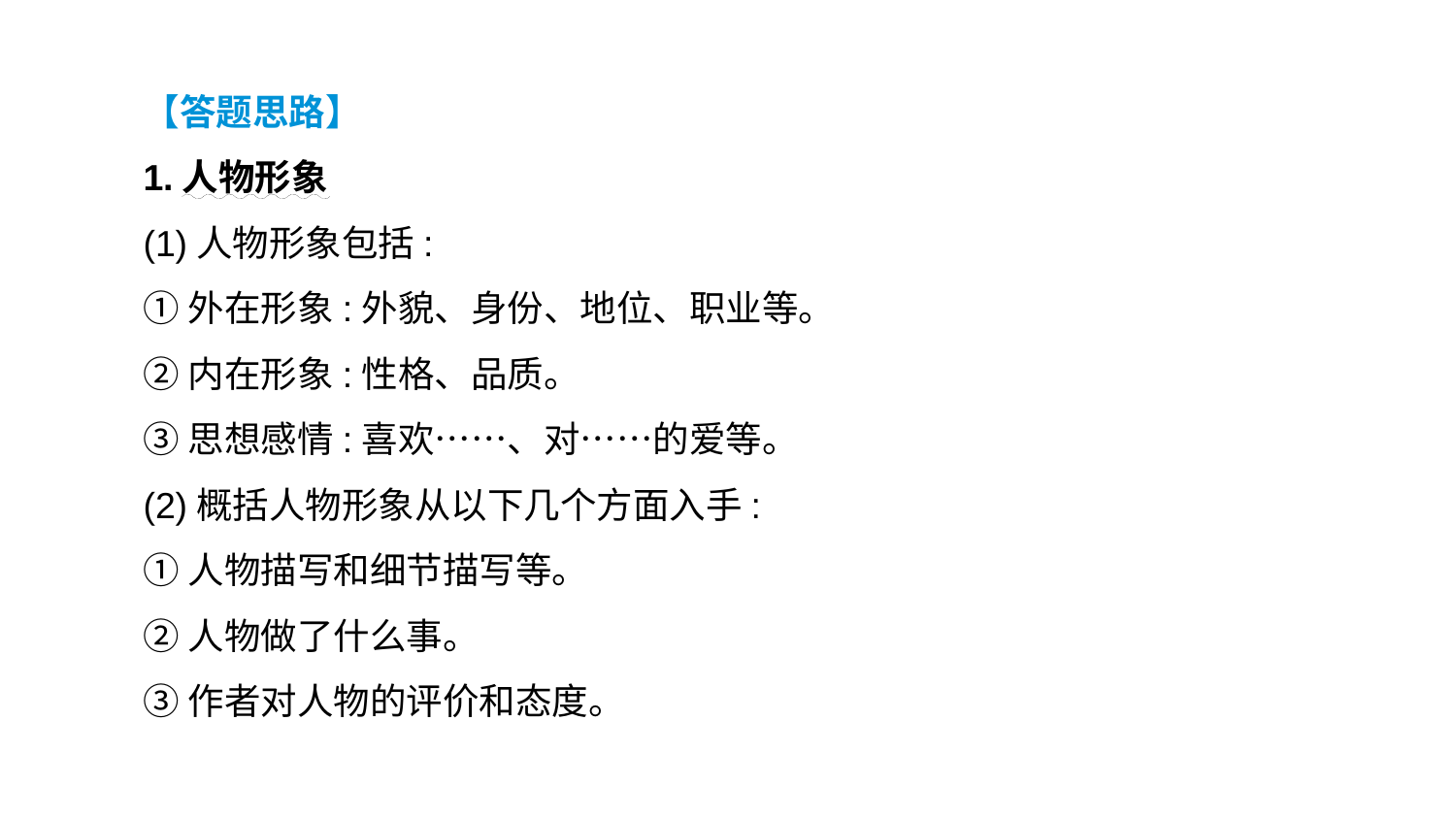

【答题思路】
1.人物形象
(1)人物形象包括:
①外在形象:外貌、身份、地位、职业等。
②内在形象:性格、品质。
③思想感情:喜欢……、对……的爱等。
(2)概括人物形象从以下几个方面入手:
①人物描写和细节描写等。
②人物做了什么事。
③作者对人物的评价和态度。